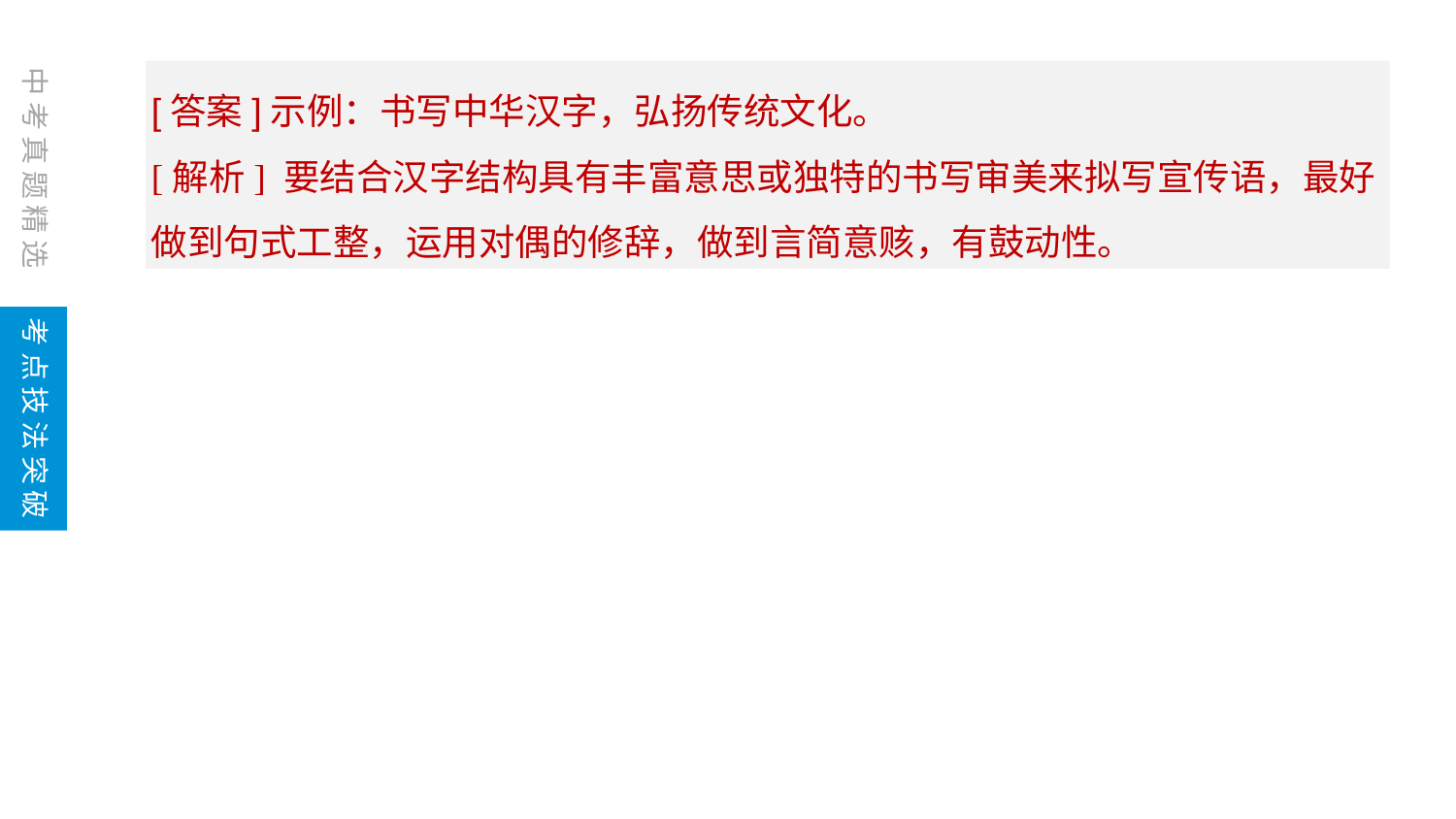

[答案]示例：书写中华汉字，弘扬传统文化。
[解析] 要结合汉字结构具有丰富意思或独特的书写审美来拟写宣传语，最好做到句式工整，运用对偶的修辞，做到言简意赅，有鼓动性。